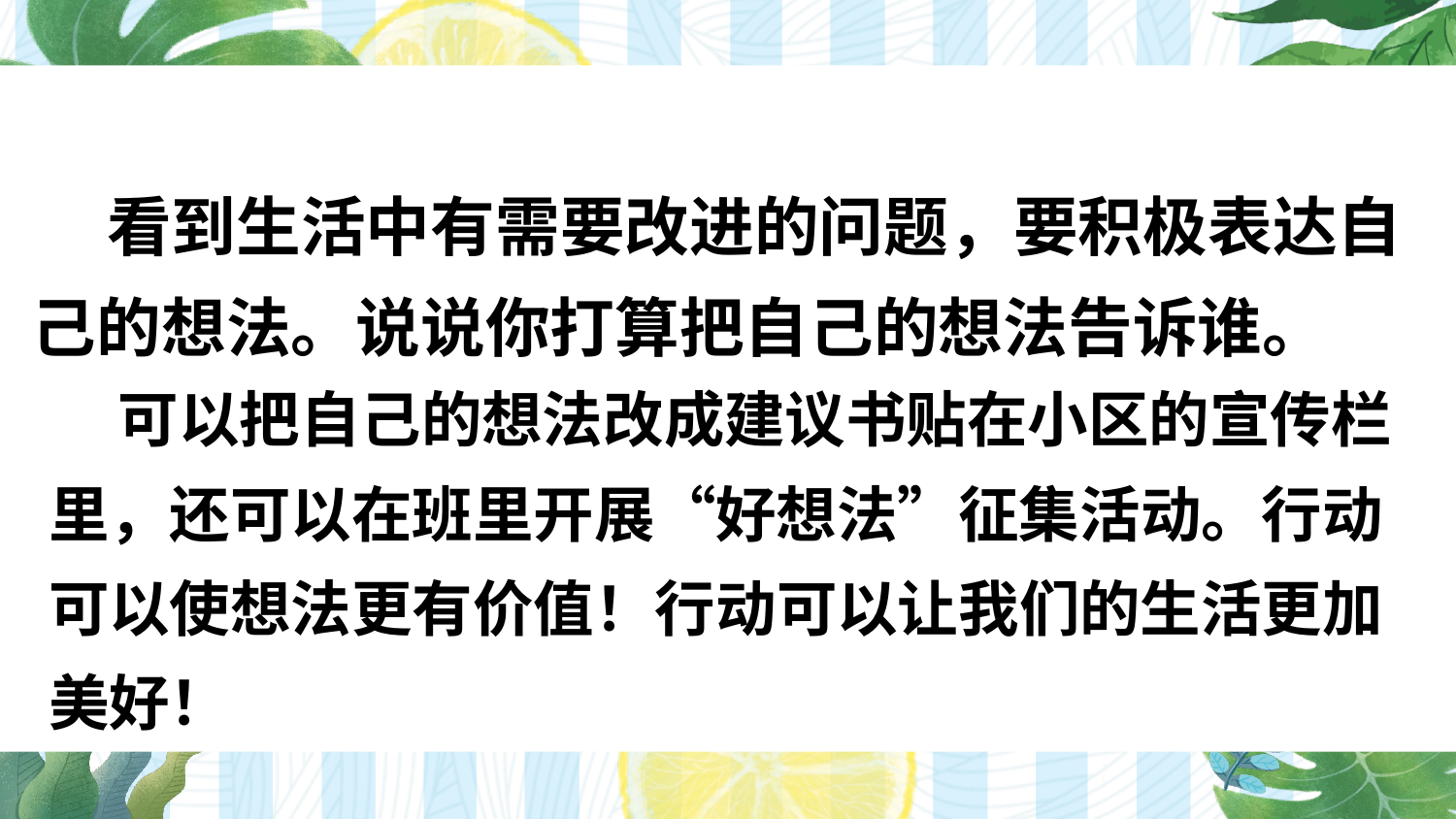

看到生活中有需要改进的问题，要积极表达自己的想法。说说你打算把自己的想法告诉谁。
    可以把自己的想法改成建议书贴在小区的宣传栏里，还可以在班里开展“好想法”征集活动。行动可以使想法更有价值！行动可以让我们的生活更加美好！